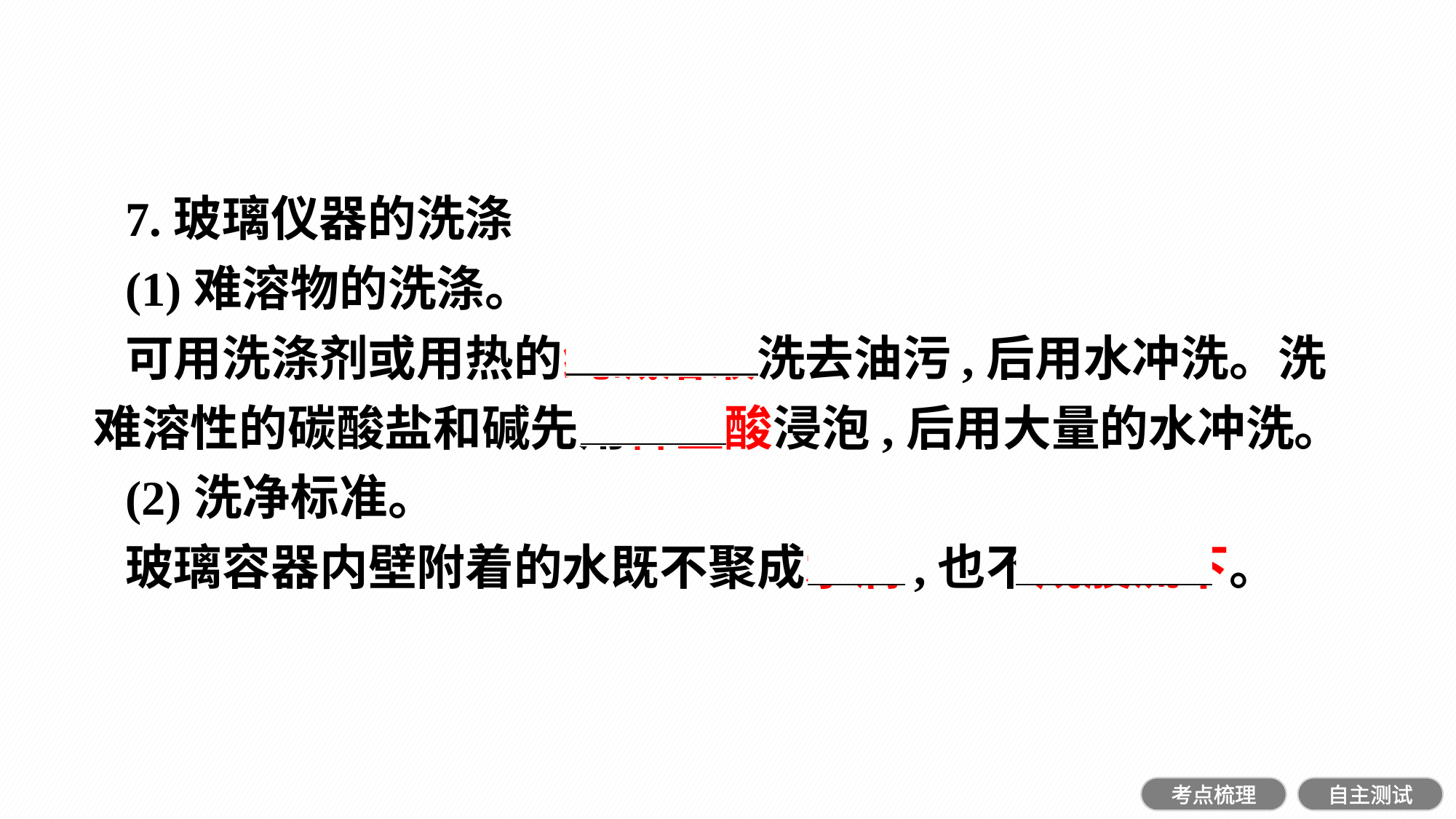

7.玻璃仪器的洗涤
(1)难溶物的洗涤。
可用洗涤剂或用热的纯碱溶液洗去油污,后用水冲洗。洗难溶性的碳酸盐和碱先用稀盐酸浸泡,后用大量的水冲洗。
(2)洗净标准。
玻璃容器内壁附着的水既不聚成水滴,也不成股流下。